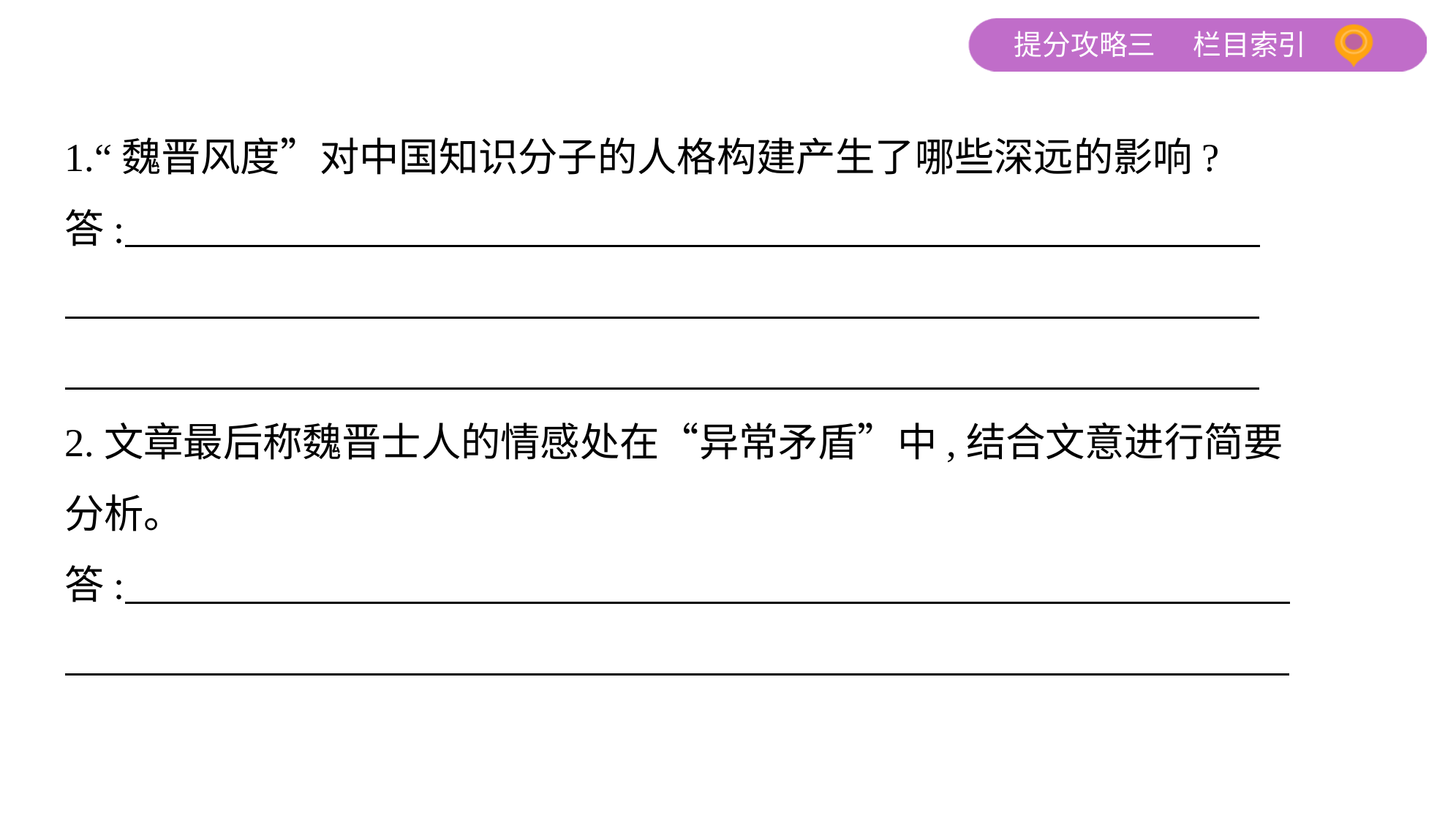

1.“魏晋风度”对中国知识分子的人格构建产生了哪些深远的影响?
答:

2.文章最后称魏晋士人的情感处在“异常矛盾”中,结合文意进行简要
分析。
答: